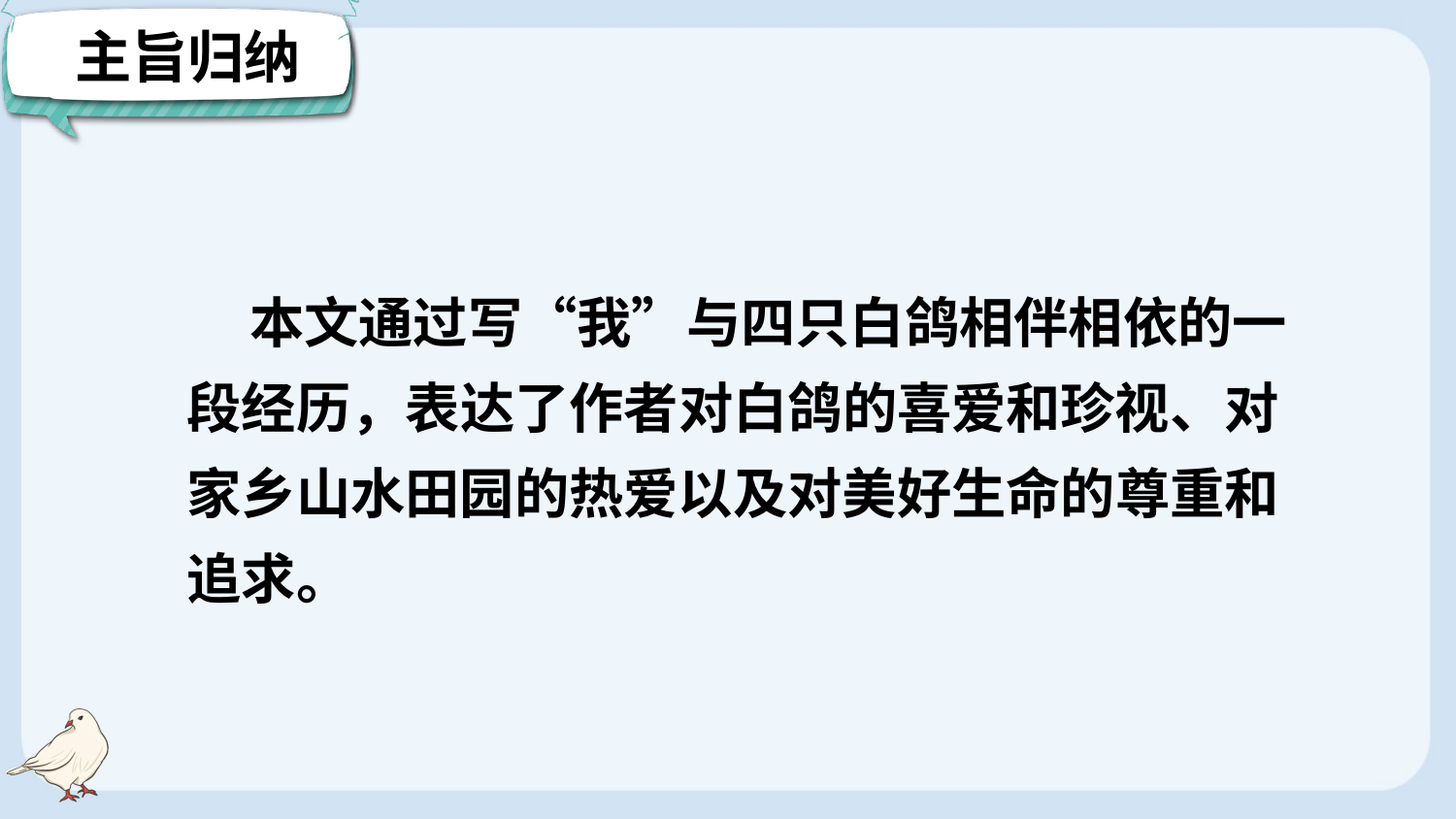

主旨归纳
    本文通过写“我”与四只白鸽相伴相依的一段经历，表达了作者对白鸽的喜爱和珍视、对家乡山水田园的热爱以及对美好生命的尊重和追求。